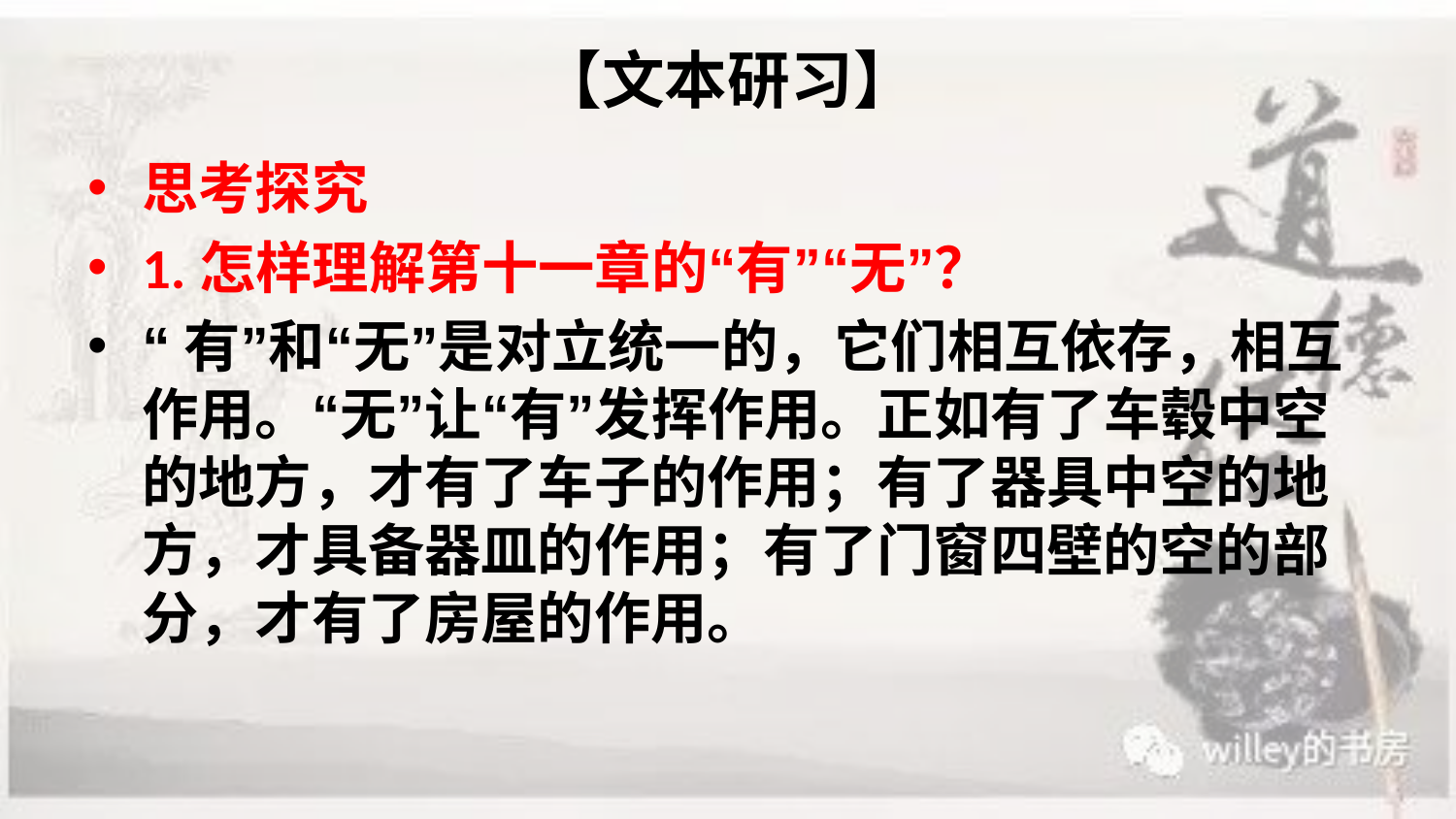

# 【文本研习】
思考探究
1.怎样理解第十一章的“有”“无”？
“有”和“无”是对立统一的，它们相互依存，相互作用。“无”让“有”发挥作用。正如有了车毂中空的地方，才有了车子的作用；有了器具中空的地方，才具备器皿的作用；有了门窗四壁的空的部分，才有了房屋的作用。